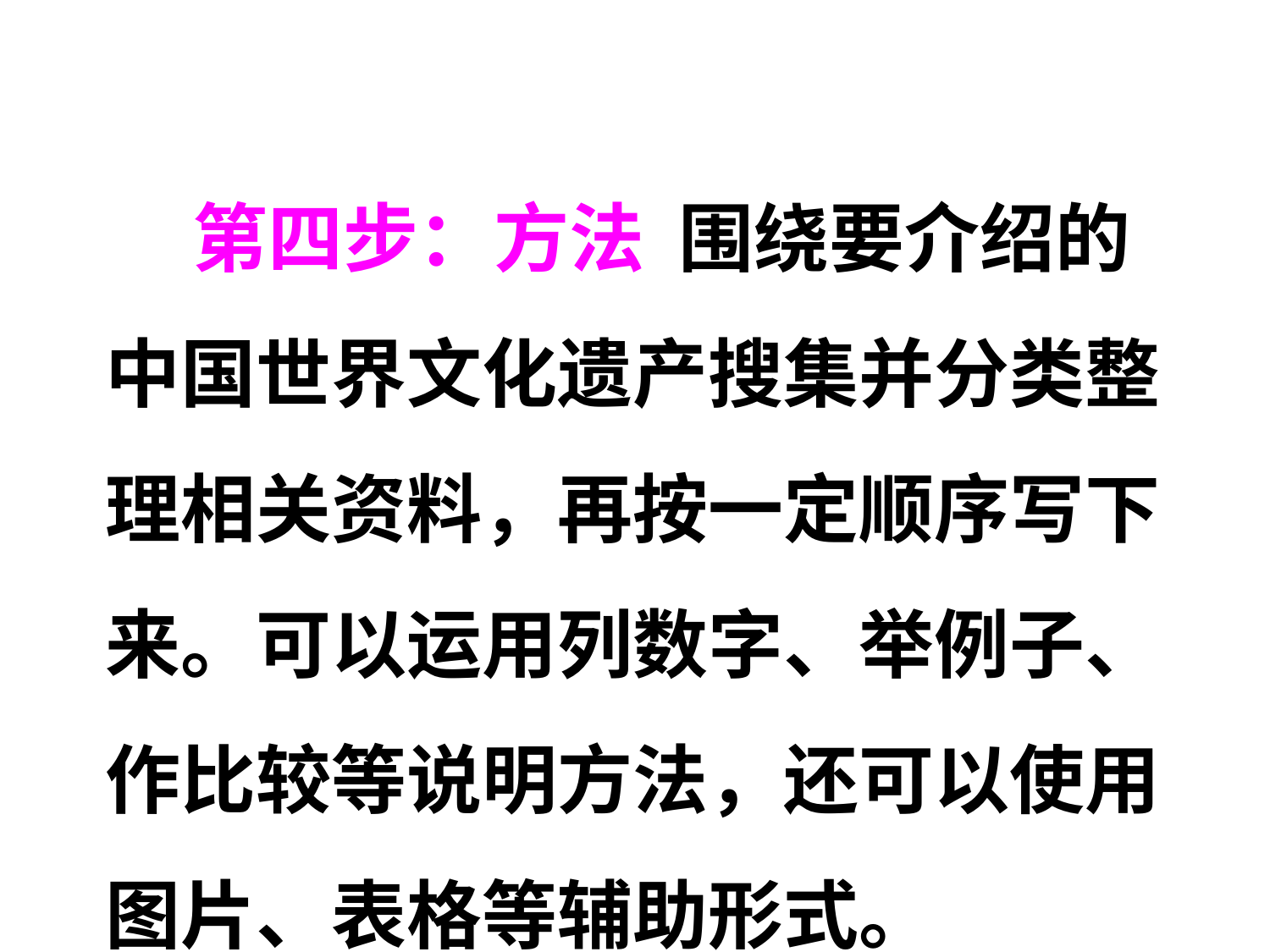

第四步：方法  围绕要介绍的中国世界文化遗产搜集并分类整理相关资料，再按一定顺序写下来。可以运用列数字、举例子、作比较等说明方法，还可以使用图片、表格等辅助形式。